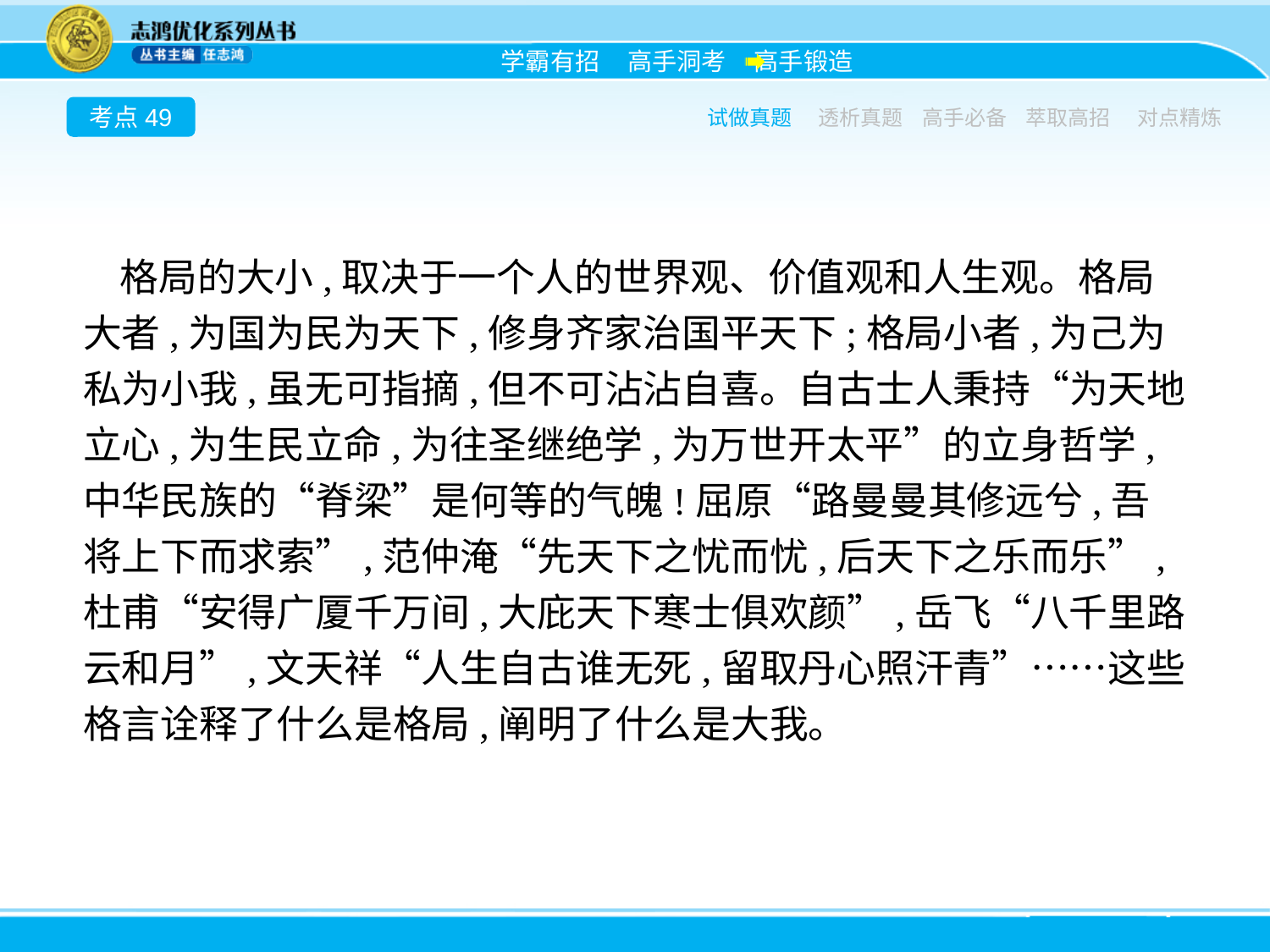

考点49
试做真题
透析真题
高手必备
萃取高招
对点精炼
格局的大小,取决于一个人的世界观、价值观和人生观。格局大者,为国为民为天下,修身齐家治国平天下;格局小者,为己为私为小我,虽无可指摘,但不可沾沾自喜。自古士人秉持“为天地立心,为生民立命,为往圣继绝学,为万世开太平”的立身哲学,中华民族的“脊梁”是何等的气魄!屈原“路曼曼其修远兮,吾将上下而求索”,范仲淹“先天下之忧而忧,后天下之乐而乐”,杜甫“安得广厦千万间,大庇天下寒士俱欢颜”,岳飞“八千里路云和月”,文天祥“人生自古谁无死,留取丹心照汗青”……这些格言诠释了什么是格局,阐明了什么是大我。